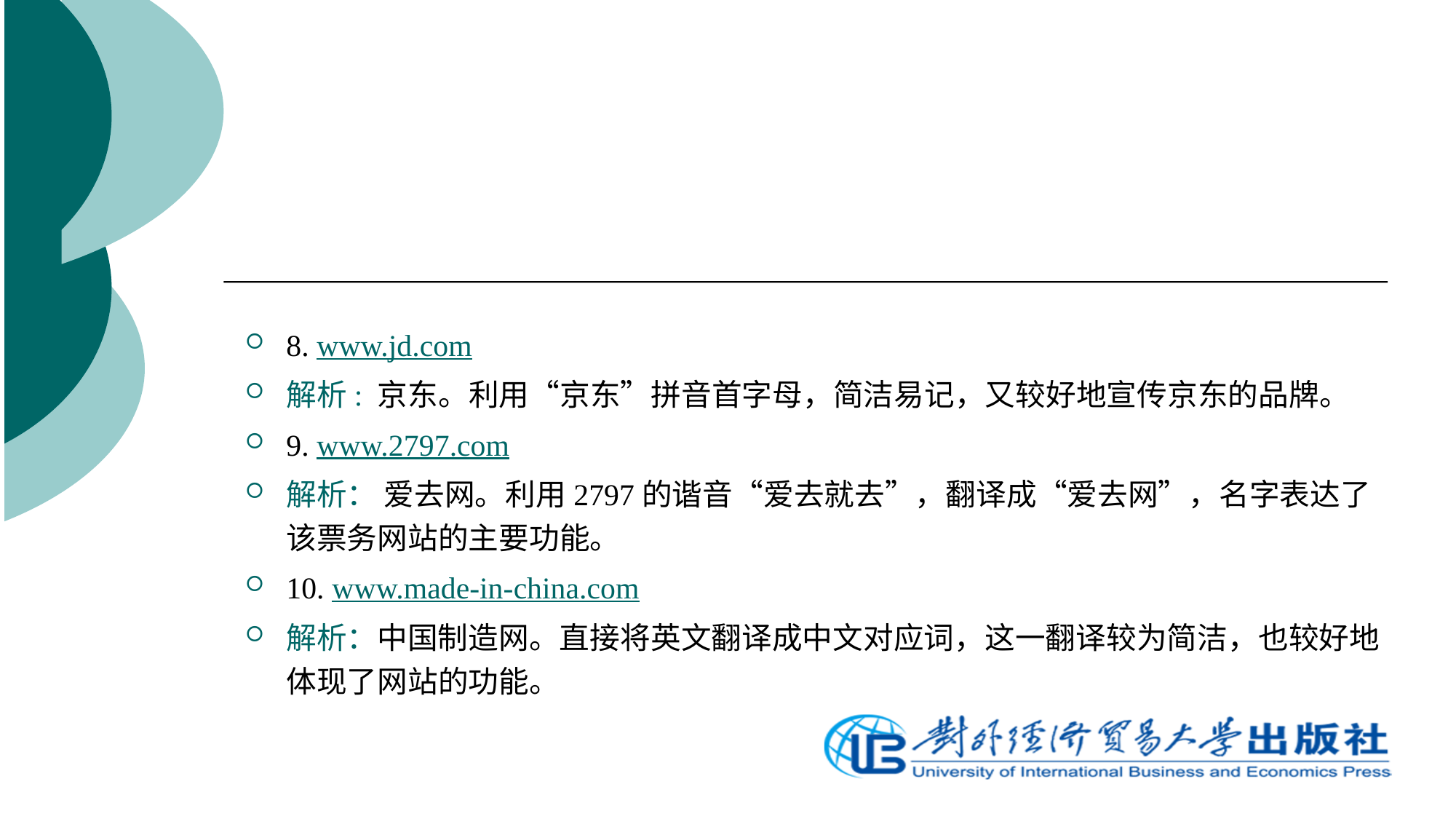

8. www.jd.com
解析: 京东。利用“京东”拼音首字母，简洁易记，又较好地宣传京东的品牌。
9. www.2797.com
解析： 爱去网。利用2797的谐音“爱去就去”，翻译成“爱去网”，名字表达了该票务网站的主要功能。
10. www.made-in-china.com
解析：中国制造网。直接将英文翻译成中文对应词，这一翻译较为简洁，也较好地体现了网站的功能。